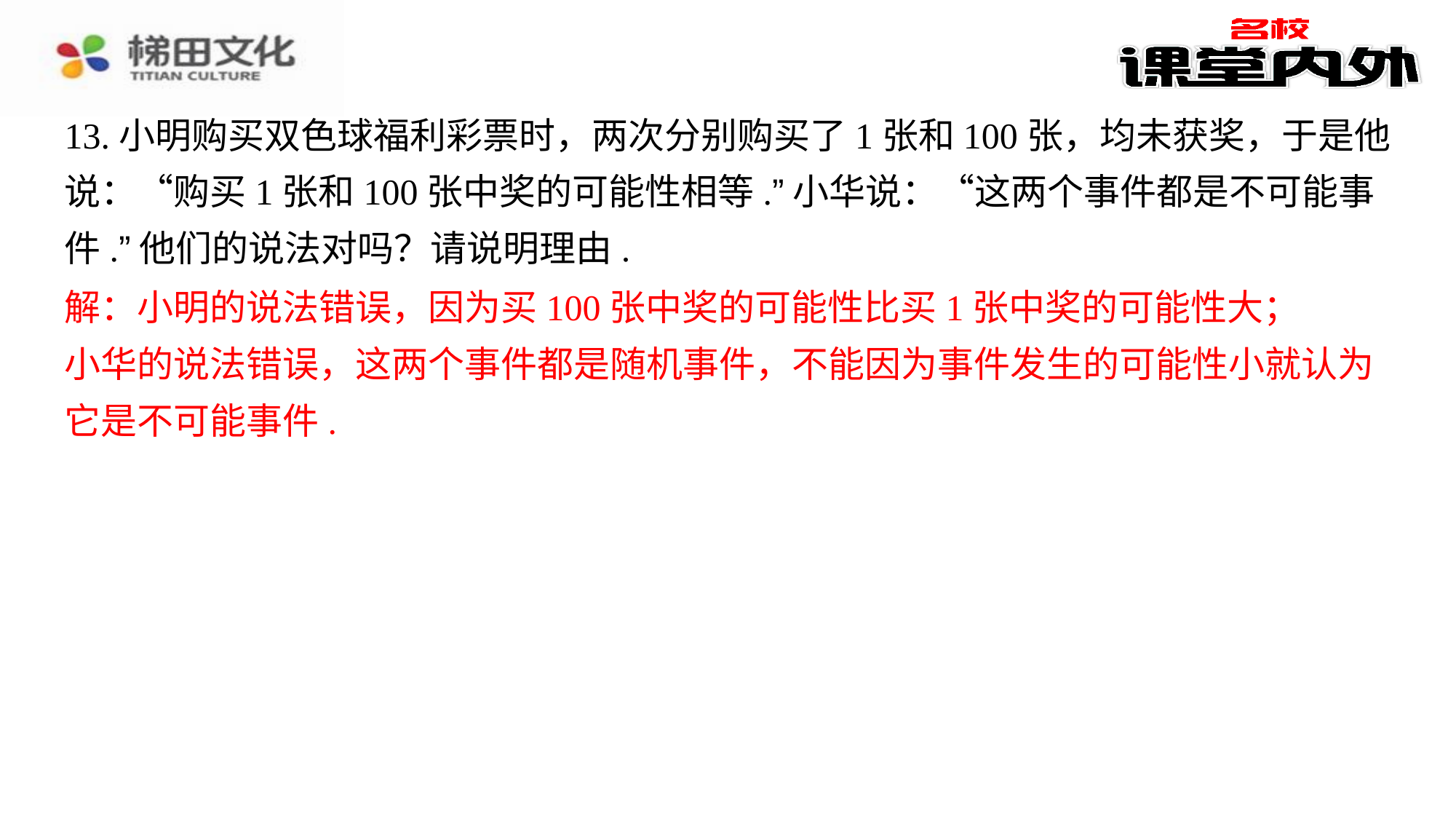

13.小明购买双色球福利彩票时，两次分别购买了1张和100张，均未获奖，于是他说：“购买1张和100张中奖的可能性相等.”小华说：“这两个事件都是不可能事件.”他们的说法对吗？请说明理由.
解：小明的说法错误，因为买100张中奖的可能性比买1张中奖的可能性大；
解：小明的说法错误，因为买100张中奖的可能性比买1张中奖的可能性大；⁠
小华的说法错误，这两个事件都是随机事件，不能因为事件发生的可能性小就认为它是不可能事件.⁠
小华的说法错误，这两个事件都是随机事件，不能因为事件发生的可能性小就认为
它是不可能事件.